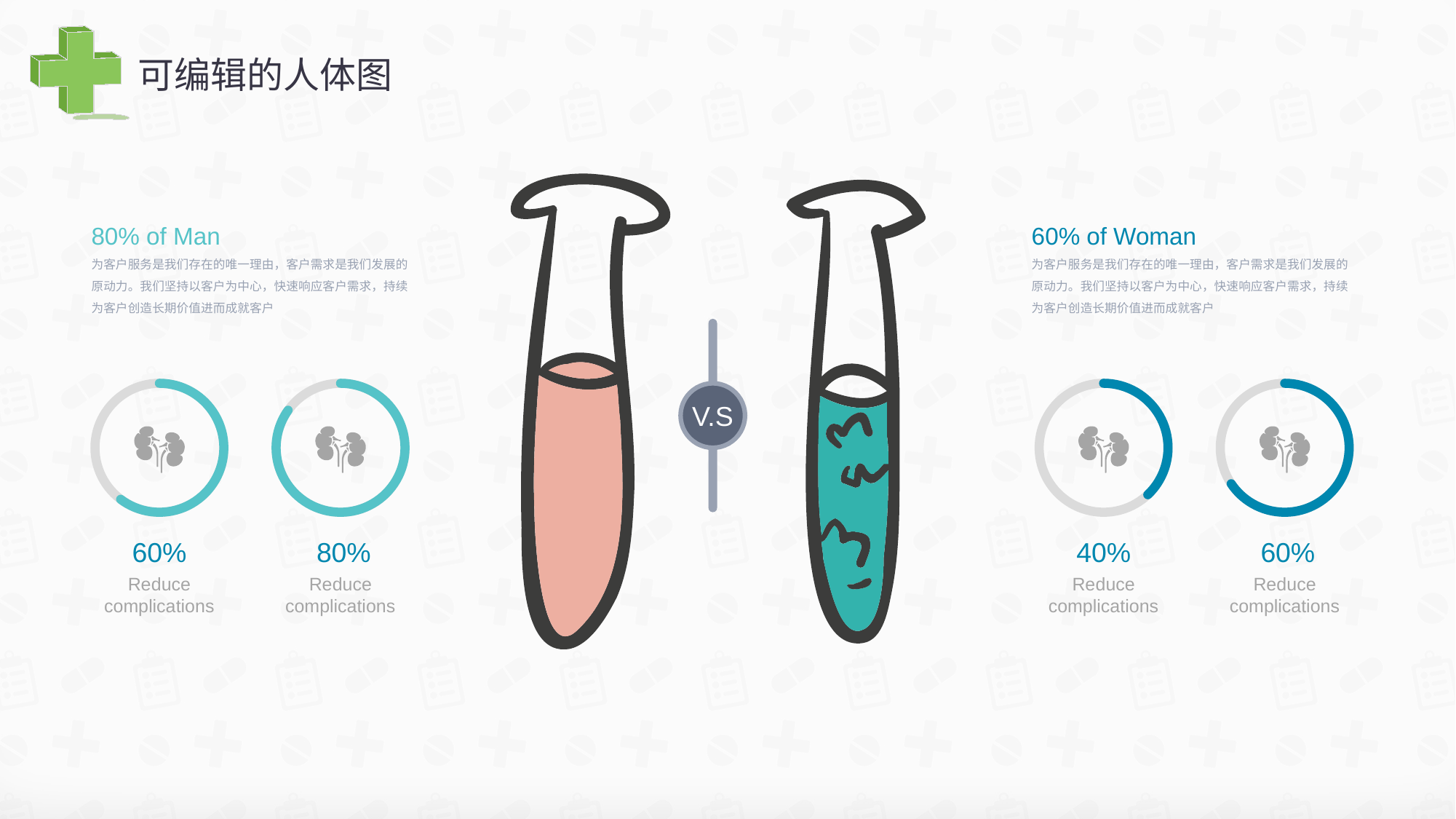

可编辑的人体图

80% of Man
为客户服务是我们存在的唯一理由，客户需求是我们发展的原动力。我们坚持以客户为中心，快速响应客户需求，持续为客户创造长期价值进而成就客户
60% of Woman
为客户服务是我们存在的唯一理由，客户需求是我们发展的原动力。我们坚持以客户为中心，快速响应客户需求，持续为客户创造长期价值进而成就客户

V.S

60%
80%
Reduce
complications
Reduce
complications

40%
60%
Reduce
complications
Reduce
complications